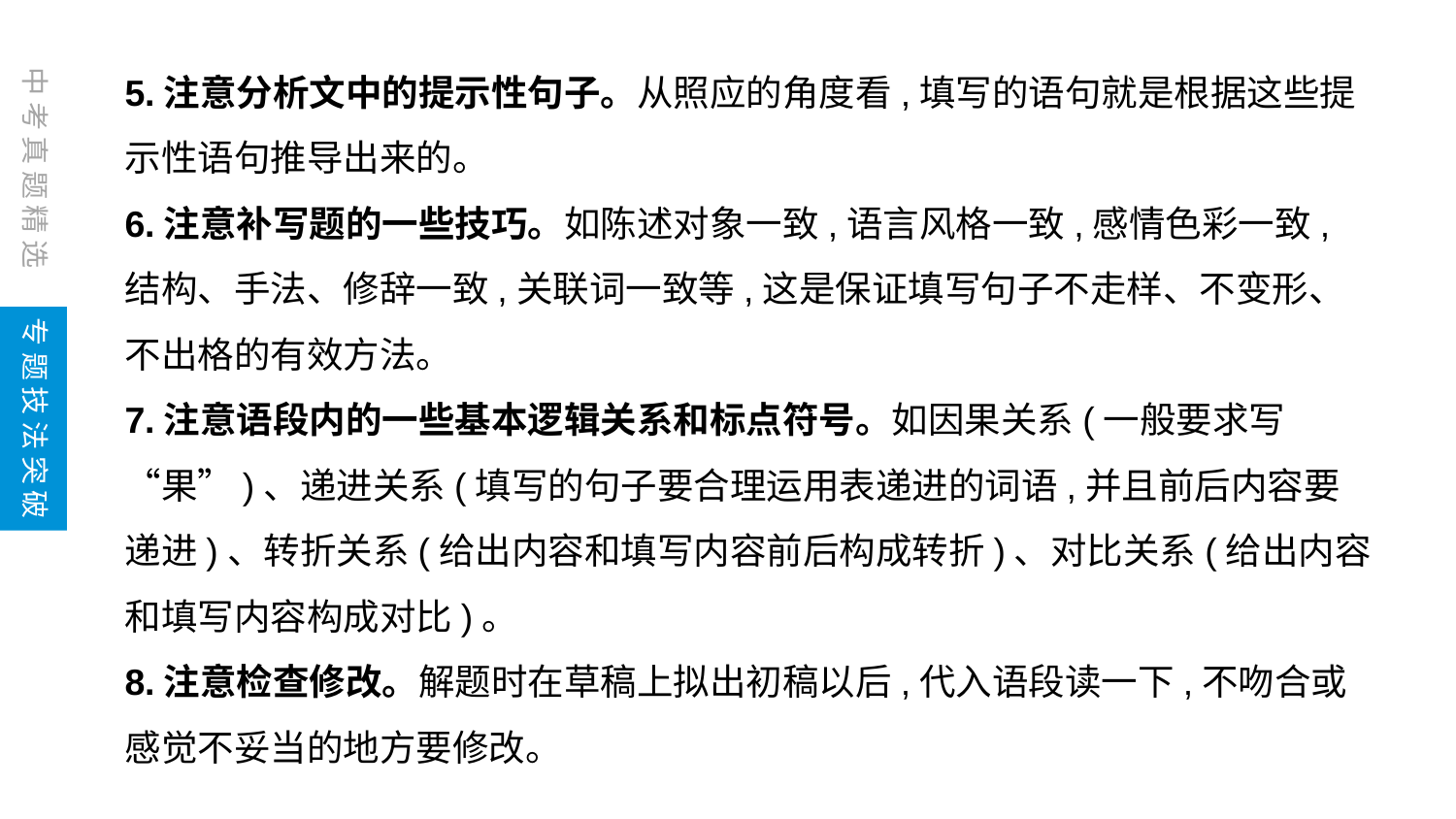

5.注意分析文中的提示性句子。从照应的角度看,填写的语句就是根据这些提示性语句推导出来的。
6.注意补写题的一些技巧。如陈述对象一致,语言风格一致,感情色彩一致,结构、手法、修辞一致,关联词一致等,这是保证填写句子不走样、不变形、不出格的有效方法。
7.注意语段内的一些基本逻辑关系和标点符号。如因果关系(一般要求写“果”)、递进关系(填写的句子要合理运用表递进的词语,并且前后内容要递进)、转折关系(给出内容和填写内容前后构成转折)、对比关系(给出内容和填写内容构成对比)。
8.注意检查修改。解题时在草稿上拟出初稿以后,代入语段读一下,不吻合或感觉不妥当的地方要修改。
中考真题精选

专题技法突破